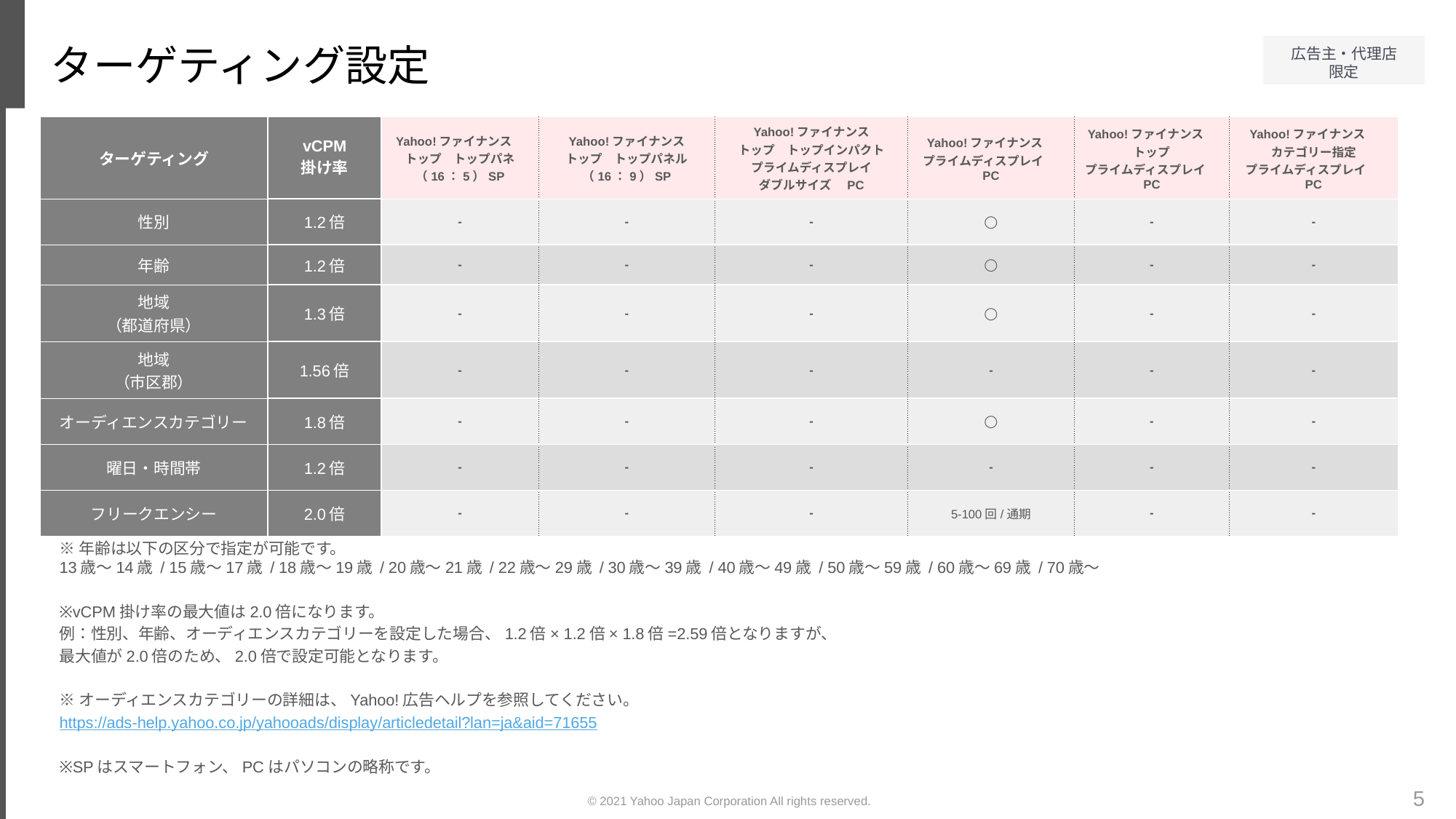

ターゲティング設定
| ターゲティング | vCPM 掛け率 | Yahoo!ファイナンス　 トップ　トップパネ （16：5）SP | Yahoo!ファイナンス トップ　トップパネル（16：9）SP | Yahoo!ファイナンス トップ　トップインパクト プライムディスプレイ ダブルサイズ　PC | Yahoo!ファイナンス　 プライムディスプレイ　PC | Yahoo!ファイナンス　トップ プライムディスプレイ　PC | Yahoo!ファイナンス　 カテゴリー指定 プライムディスプレイ　PC |
| --- | --- | --- | --- | --- | --- | --- | --- |
| 性別 | 1.2倍 | - | - | - | ◯ | - | - |
| 年齢 | 1.2倍 | - | - | - | ◯ | - | - |
| 地域 （都道府県） | 1.3倍 | - | - | - | ◯ | - | - |
| 地域 （市区郡） | 1.56倍 | - | - | - | - | - | - |
| オーディエンスカテゴリー | 1.8倍 | - | - | - | ◯ | - | - |
| 曜日・時間帯 | 1.2倍 | - | - | - | - | - | - |
| フリークエンシー | 2.0倍 | - | - | - | 5-100回/通期 | - | - |
※年齢は以下の区分で指定が可能です。
13歳～14歳 / 15歳～17歳 / 18歳～19歳 / 20歳～21歳 / 22歳～29歳 / 30歳～39歳 / 40歳～49歳 / 50歳～59歳 / 60歳～69歳 / 70歳～
※vCPM掛け率の最大値は2.0倍になります。
例：性別、年齢、オーディエンスカテゴリーを設定した場合、1.2倍× 1.2倍× 1.8倍=2.59倍となりますが、
最大値が2.0倍のため、2.0倍で設定可能となります。

※オーディエンスカテゴリーの詳細は、Yahoo!広告ヘルプを参照してください。
https://ads-help.yahoo.co.jp/yahooads/display/articledetail?lan=ja&aid=71655

※SPはスマートフォン、PCはパソコンの略称です。
5